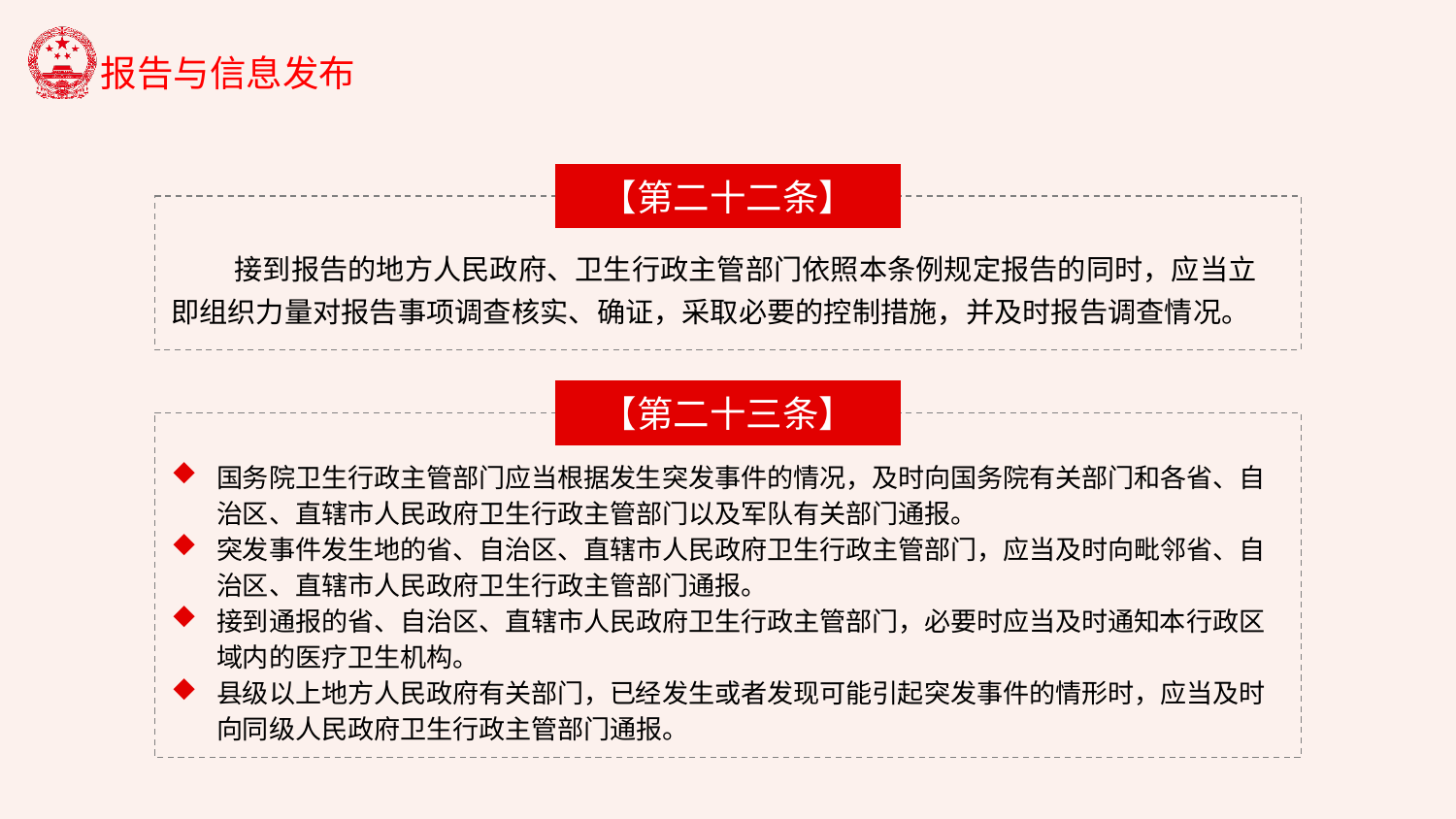

【第二十二条】

         接到报告的地方人民政府、卫生行政主管部门依照本条例规定报告的同时，应当立即组织力量对报告事项调查核实、确证，采取必要的控制措施，并及时报告调查情况。
【第二十三条】

国务院卫生行政主管部门应当根据发生突发事件的情况，及时向国务院有关部门和各省、自治区、直辖市人民政府卫生行政主管部门以及军队有关部门通报。
突发事件发生地的省、自治区、直辖市人民政府卫生行政主管部门，应当及时向毗邻省、自治区、直辖市人民政府卫生行政主管部门通报。
接到通报的省、自治区、直辖市人民政府卫生行政主管部门，必要时应当及时通知本行政区域内的医疗卫生机构。
县级以上地方人民政府有关部门，已经发生或者发现可能引起突发事件的情形时，应当及时向同级人民政府卫生行政主管部门通报。